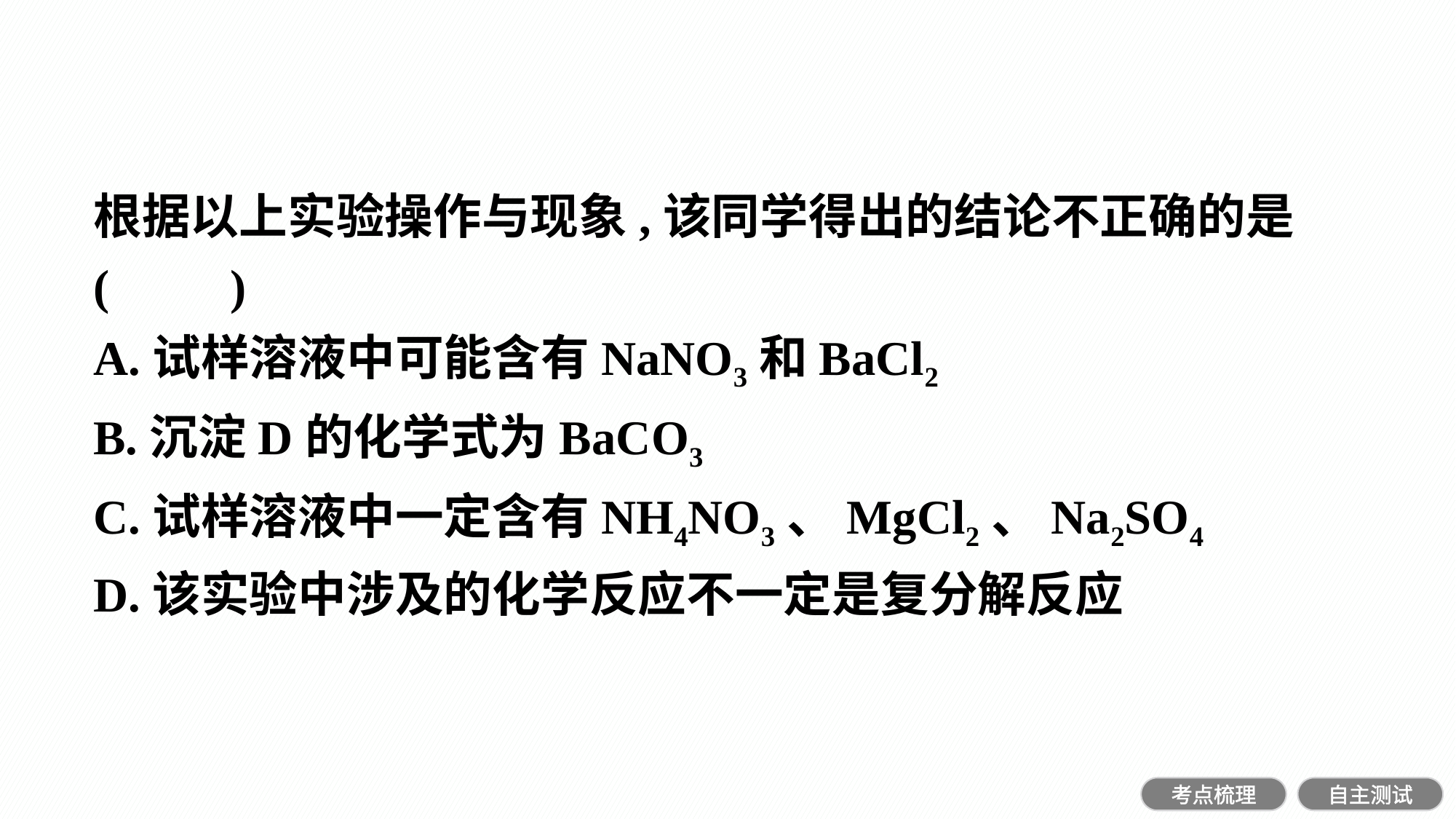

根据以上实验操作与现象,该同学得出的结论不正确的是(　　)
A.试样溶液中可能含有NaNO3和BaCl2
B.沉淀D的化学式为BaCO3
C.试样溶液中一定含有NH4NO3、MgCl2、Na2SO4
D.该实验中涉及的化学反应不一定是复分解反应